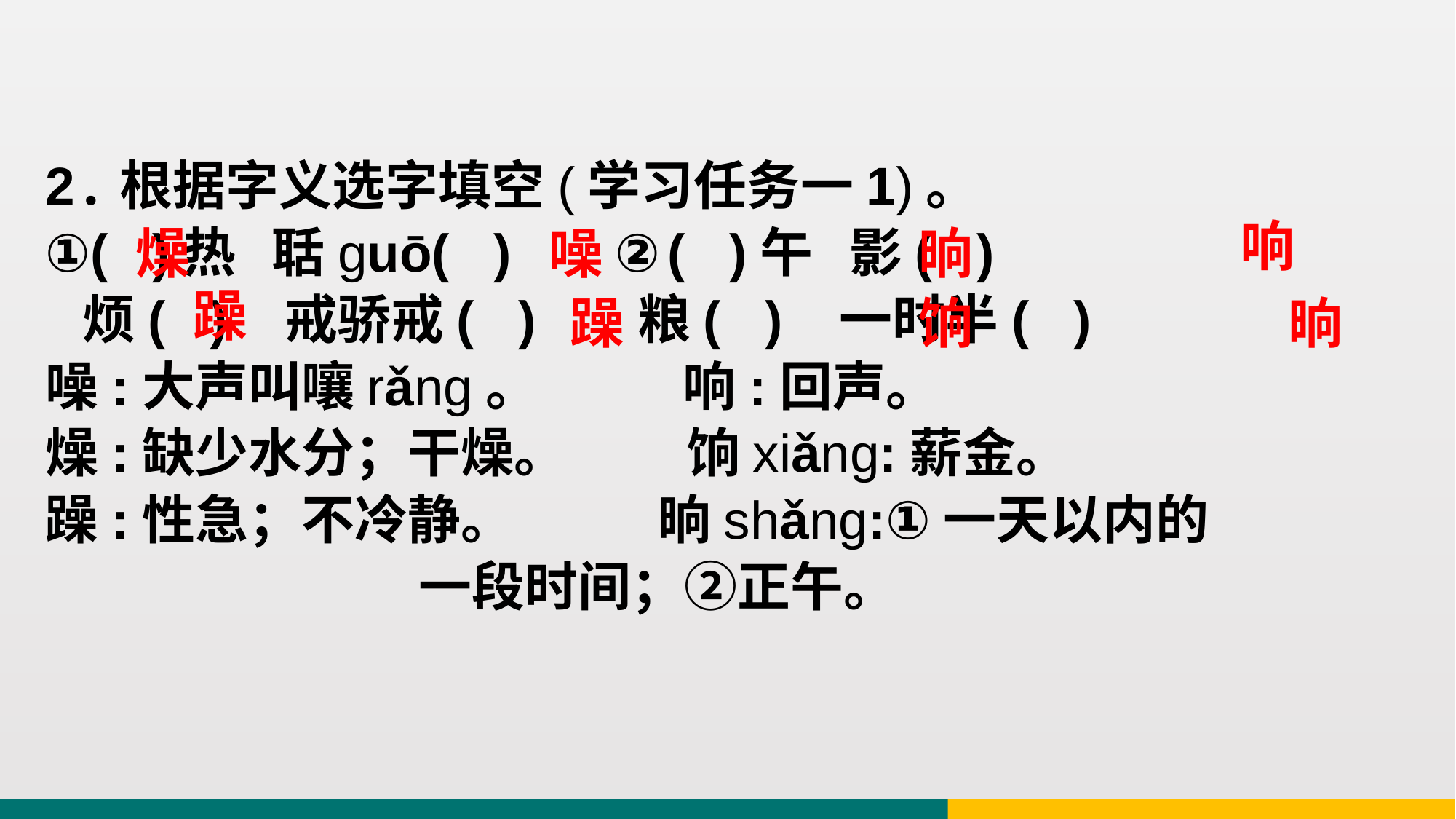

2.根据字义选字填空(学习任务一1)。
①(   )热   聒guō(   )       ②(   )午   影(   )
  烦(   )   戒骄戒(   )      粮(   )   一时半(   )
噪:大声叫嚷rǎng。            响:回声。
燥:缺少水分；干燥。          饷xiǎng:薪金。
躁:性急；不冷静。            晌shǎng:①一天以内的
                              一段时间；②正午。
响
燥
噪
晌
躁
躁
饷
晌